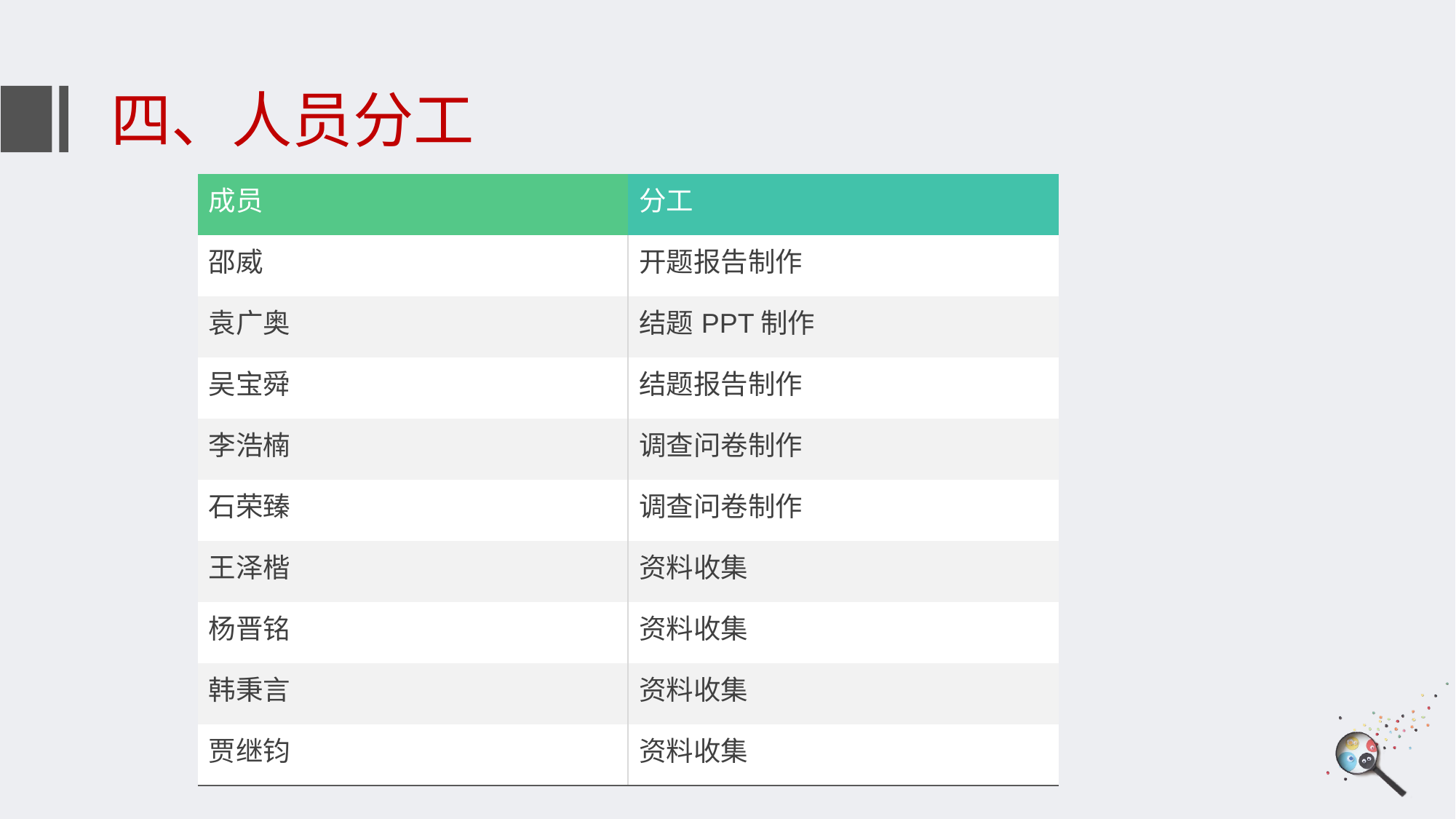

# 四、人员分工
| 成员 | 分工 |
| --- | --- |
| 邵威 | 开题报告制作 |
| 袁广奥 | 结题PPT制作 |
| 吴宝舜 | 结题报告制作 |
| 李浩楠 | 调查问卷制作 |
| 石荣臻 | 调查问卷制作 |
| 王泽楷 | 资料收集 |
| 杨晋铭 | 资料收集 |
| 韩秉言 | 资料收集 |
| 贾继钧 | 资料收集 |